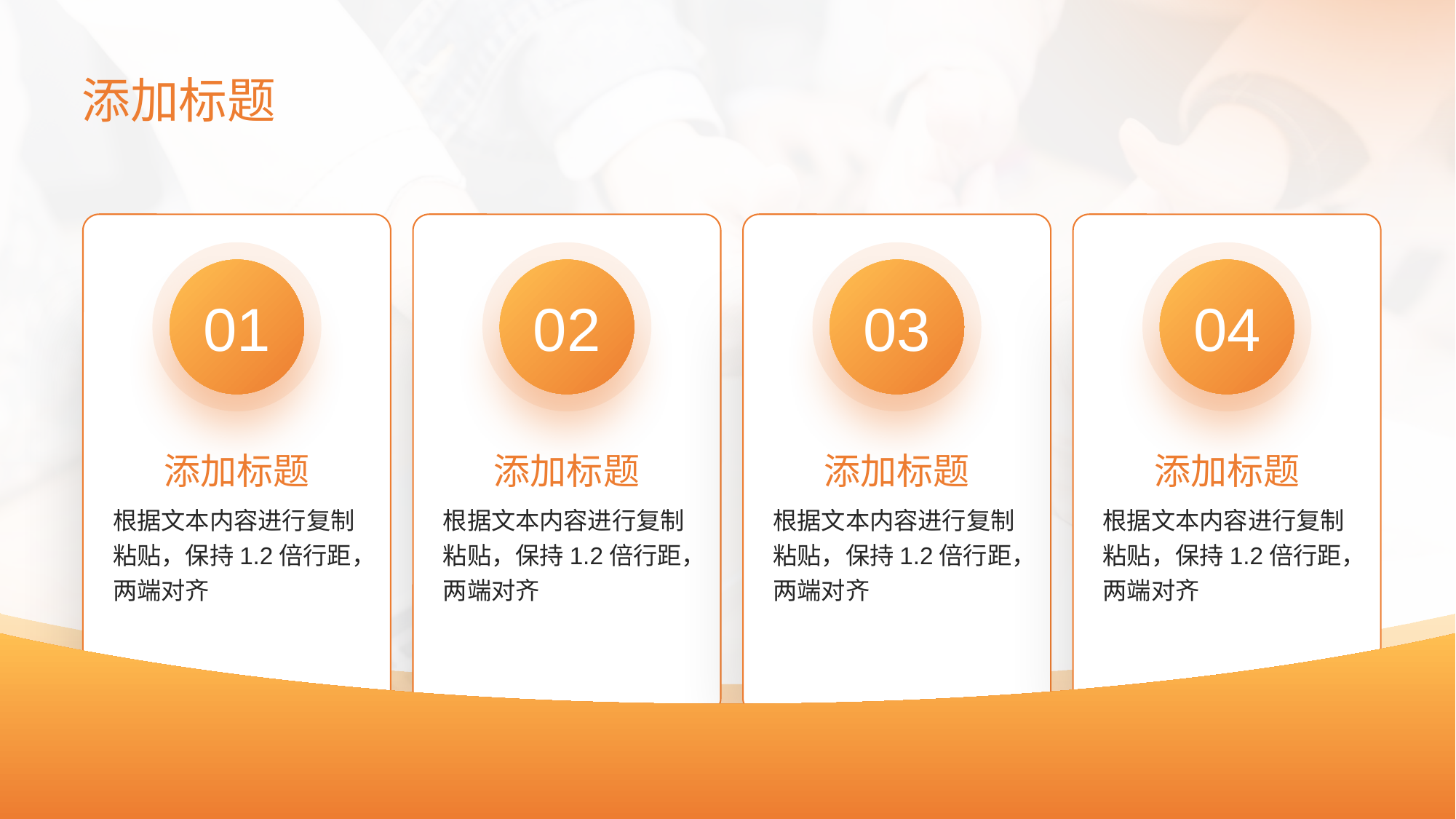

添加标题

01
添加标题
根据文本内容进行复制粘贴，保持1.2倍行距，两端对齐

02
添加标题
根据文本内容进行复制粘贴，保持1.2倍行距，两端对齐

03
添加标题
根据文本内容进行复制粘贴，保持1.2倍行距，两端对齐

04
添加标题
根据文本内容进行复制粘贴，保持1.2倍行距，两端对齐